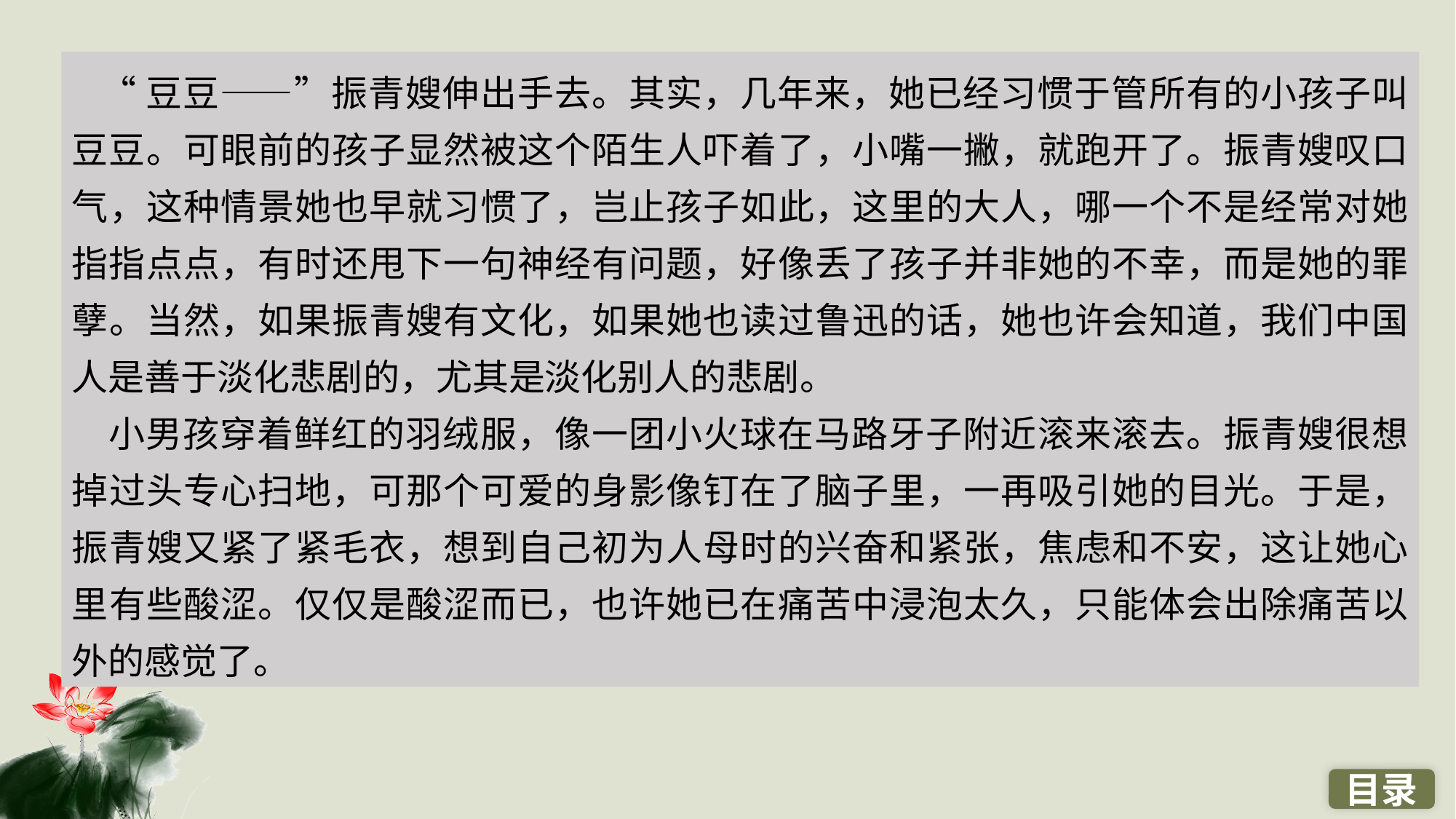

“豆豆——”振青嫂伸出手去。其实，几年来，她已经习惯于管所有的小孩子叫豆豆。可眼前的孩子显然被这个陌生人吓着了，小嘴一撇，就跑开了。振青嫂叹口气，这种情景她也早就习惯了，岂止孩子如此，这里的大人，哪一个不是经常对她指指点点，有时还甩下一句神经有问题，好像丢了孩子并非她的不幸，而是她的罪孽。当然，如果振青嫂有文化，如果她也读过鲁迅的话，她也许会知道，我们中国人是善于淡化悲剧的，尤其是淡化别人的悲剧。
   小男孩穿着鲜红的羽绒服，像一团小火球在马路牙子附近滚来滚去。振青嫂很想掉过头专心扫地，可那个可爱的身影像钉在了脑子里，一再吸引她的目光。于是，振青嫂又紧了紧毛衣，想到自己初为人母时的兴奋和紧张，焦虑和不安，这让她心里有些酸涩。仅仅是酸涩而已，也许她已在痛苦中浸泡太久，只能体会出除痛苦以外的感觉了。